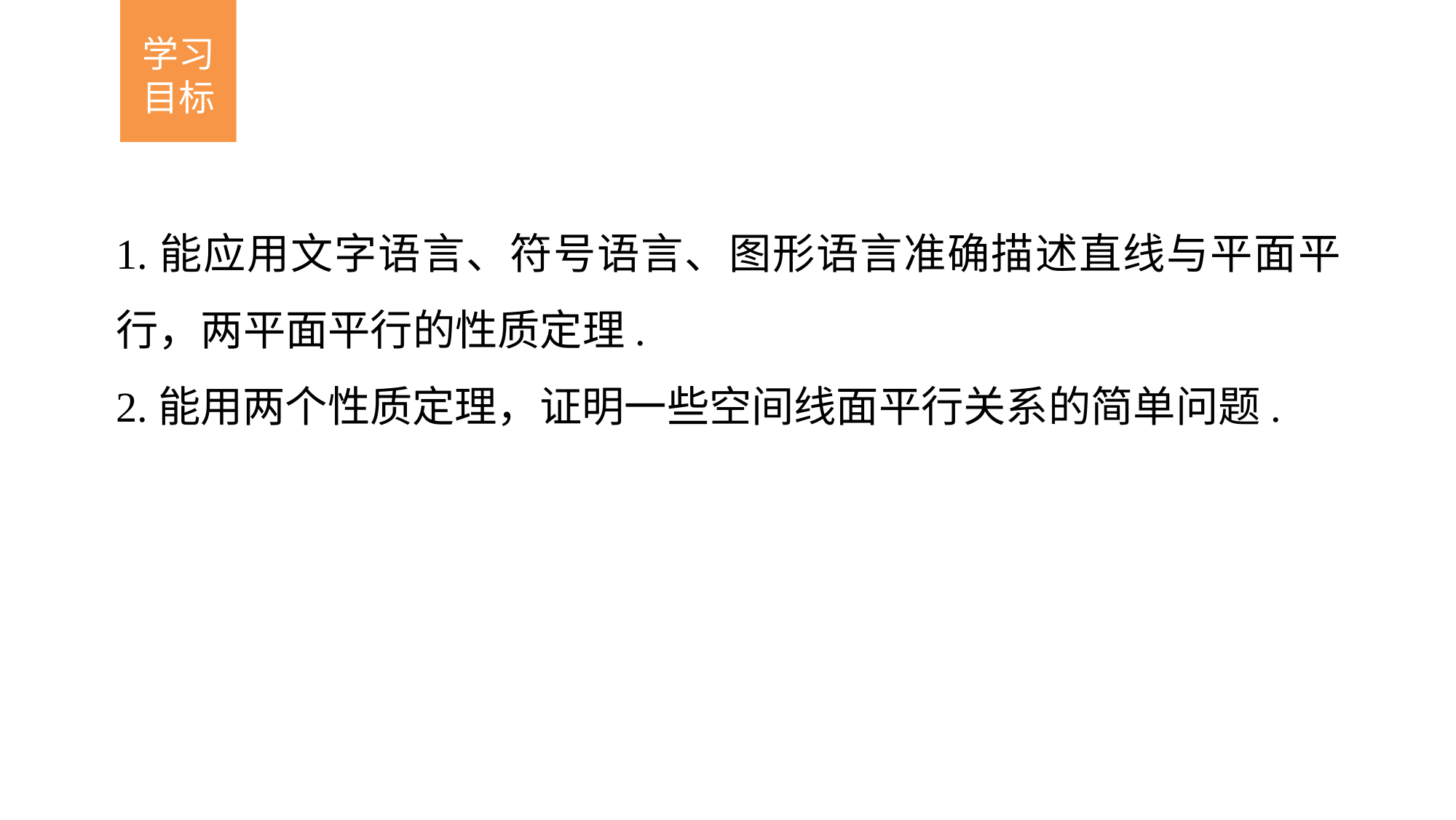

学习目标
1.能应用文字语言、符号语言、图形语言准确描述直线与平面平行，两平面平行的性质定理.
2.能用两个性质定理，证明一些空间线面平行关系的简单问题.